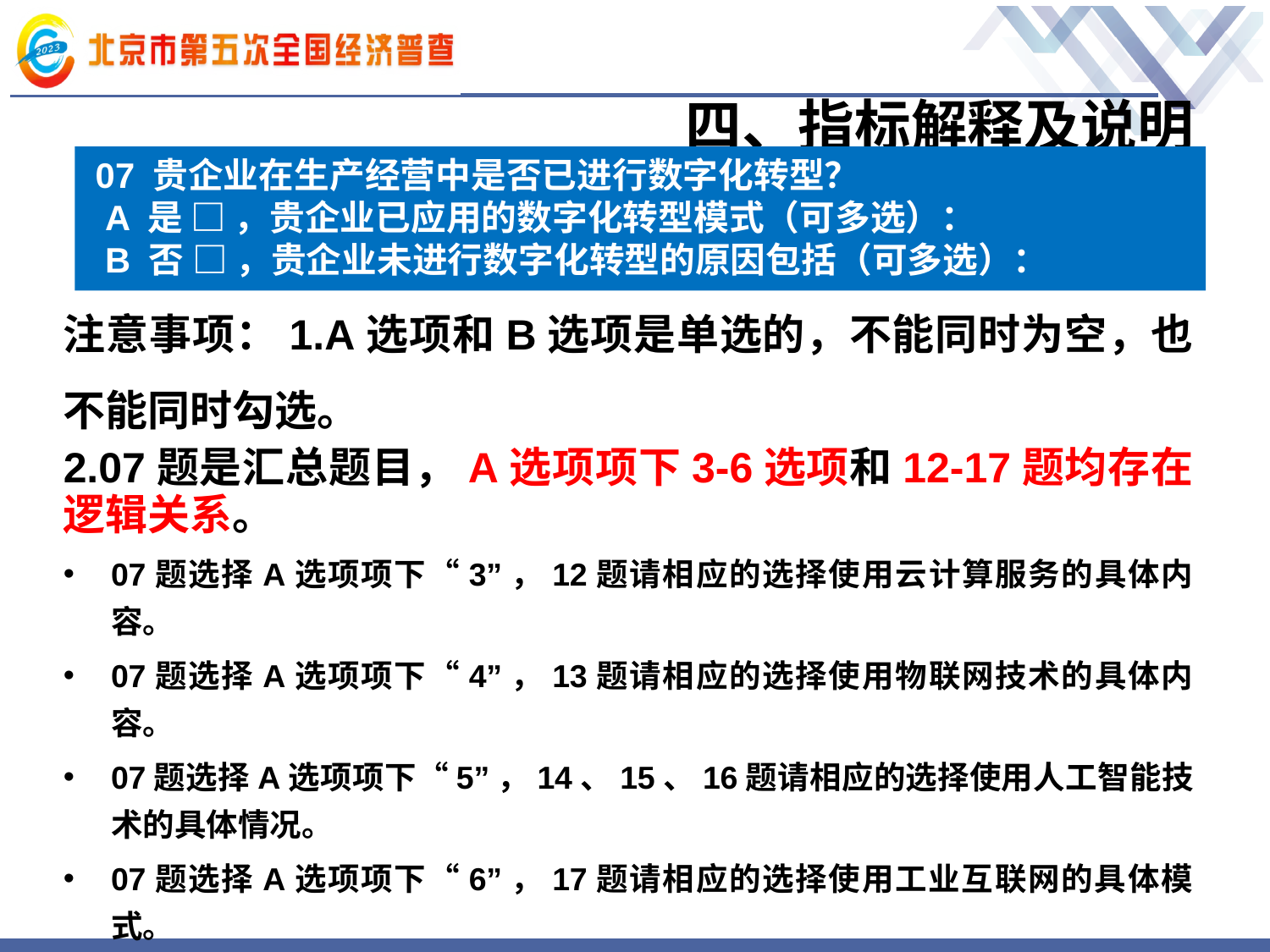

# 四、指标解释及说明
07 贵企业在生产经营中是否已进行数字化转型？
 A 是 □ ，贵企业已应用的数字化转型模式（可多选）：
 B 否 □ ，贵企业未进行数字化转型的原因包括（可多选）：
注意事项：1.A选项和B选项是单选的，不能同时为空，也不能同时勾选。
2.07题是汇总题目，A选项项下3-6选项和12-17题均存在逻辑关系。
07题选择A选项项下“3”，12题请相应的选择使用云计算服务的具体内容。
07题选择A选项项下“4”，13题请相应的选择使用物联网技术的具体内容。
07题选择A选项项下“5”，14、15、16题请相应的选择使用人工智能技术的具体情况。
07题选择A选项项下“6”，17题请相应的选择使用工业互联网的具体模式。
如果12-17题选择“否”或“无”以外的选项，则07题不应该选择B选项。